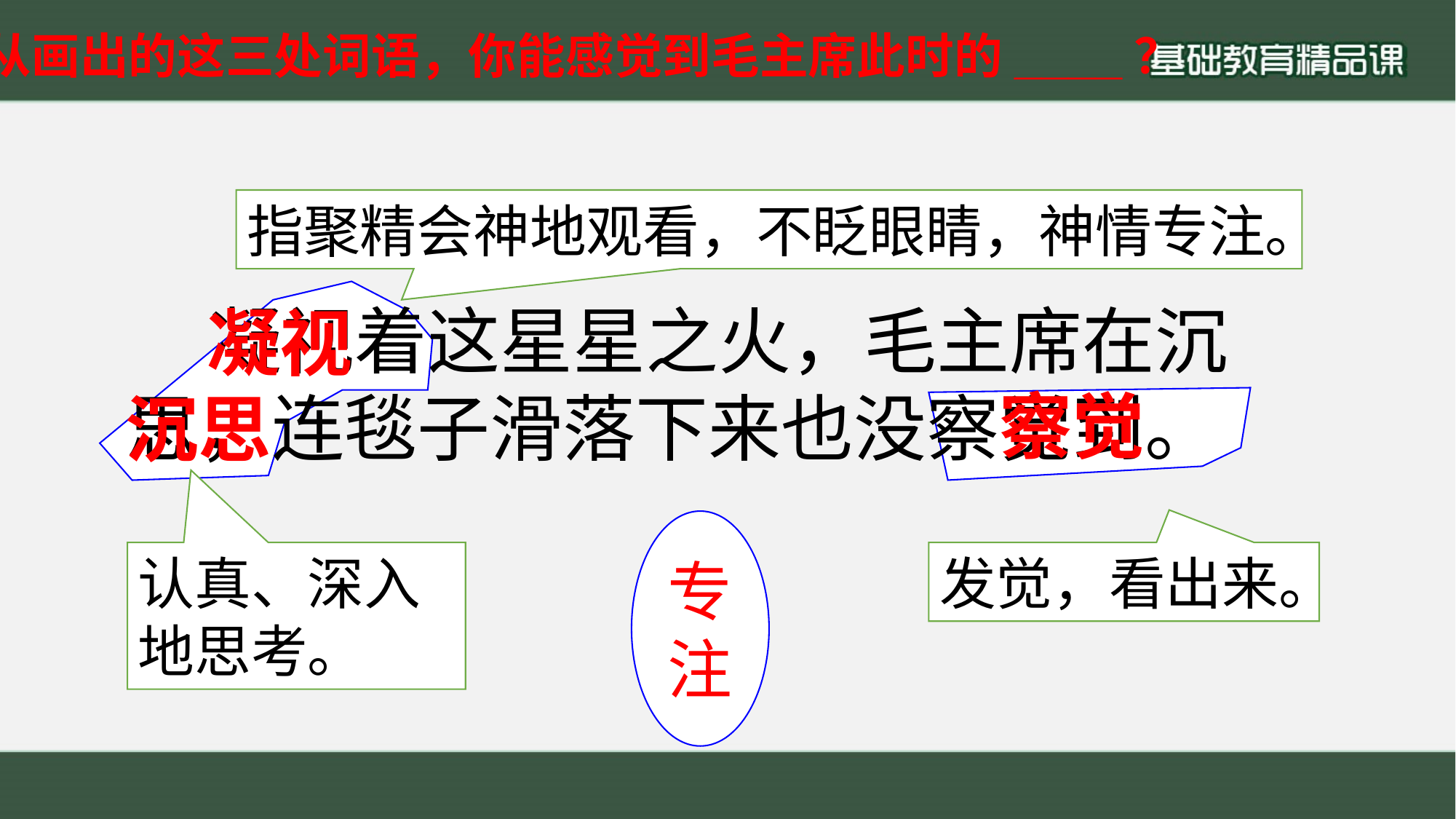

从画出的这三处词语，你能感觉到毛主席此时的____？
指聚精会神地观看，不眨眼睛，神情专注。

    凝视着这星星之火，毛主席在沉思，连毯子滑落下来也没察觉到。
    凝视
察觉
沉思

专注
发觉，看出来。
认真、深入地思考。